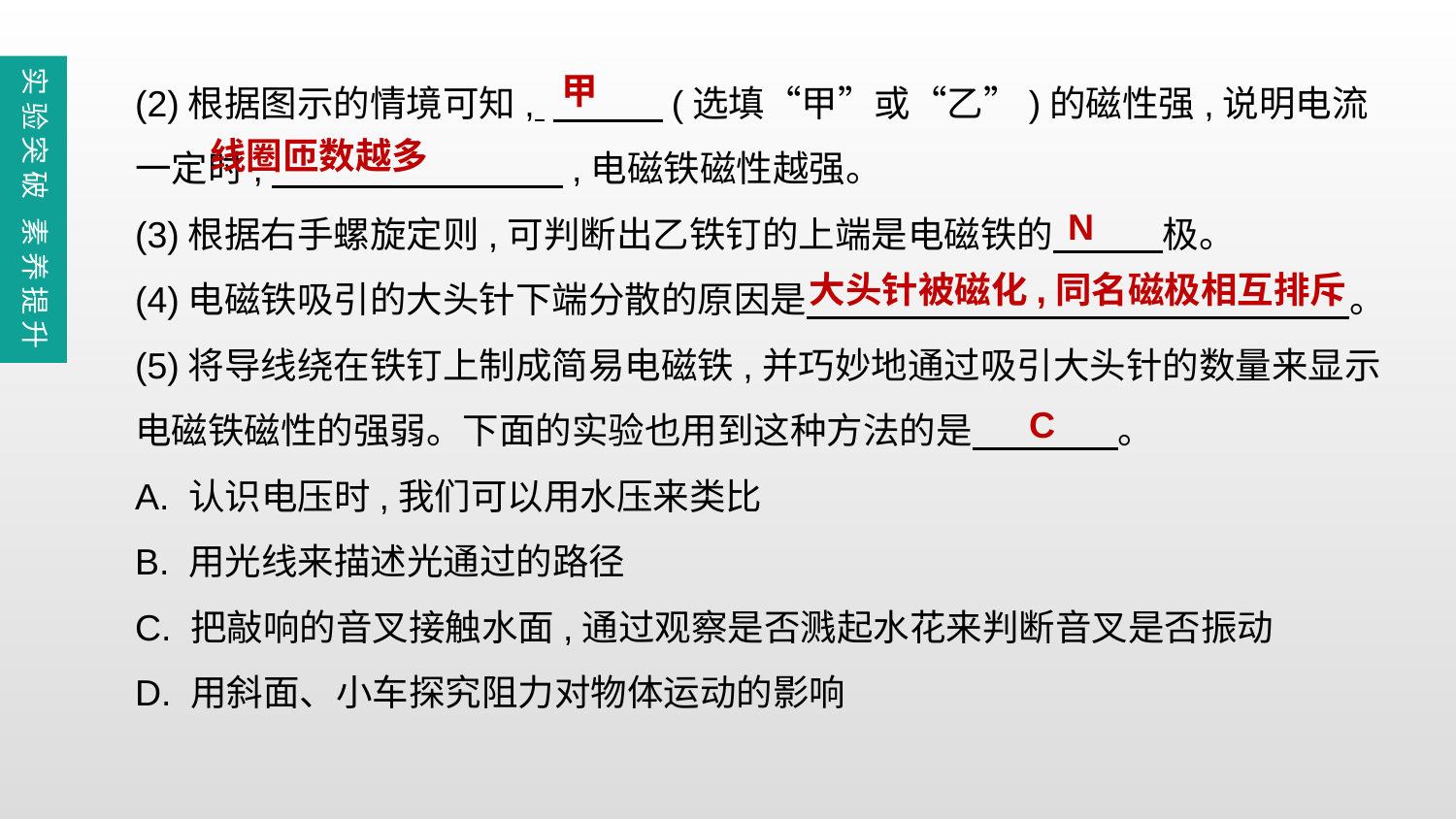

(2)根据图示的情境可知, 　　　(选填“甲”或“乙”)的磁性强,说明电流一定时,　　　　　　　　,电磁铁磁性越强。
(3)根据右手螺旋定则,可判断出乙铁钉的上端是电磁铁的　　　极。
(4)电磁铁吸引的大头针下端分散的原因是　　　　　　　　　　 　   　　　。
(5)将导线绕在铁钉上制成简易电磁铁,并巧妙地通过吸引大头针的数量来显示电磁铁磁性的强弱。下面的实验也用到这种方法的是　　　　。
A. 认识电压时,我们可以用水压来类比
B. 用光线来描述光通过的路径
C. 把敲响的音叉接触水面,通过观察是否溅起水花来判断音叉是否振动
D. 用斜面、小车探究阻力对物体运动的影响

实验突破 素养提升
甲
线圈匝数越多
N
大头针被磁化,同名磁极相互排斥
C